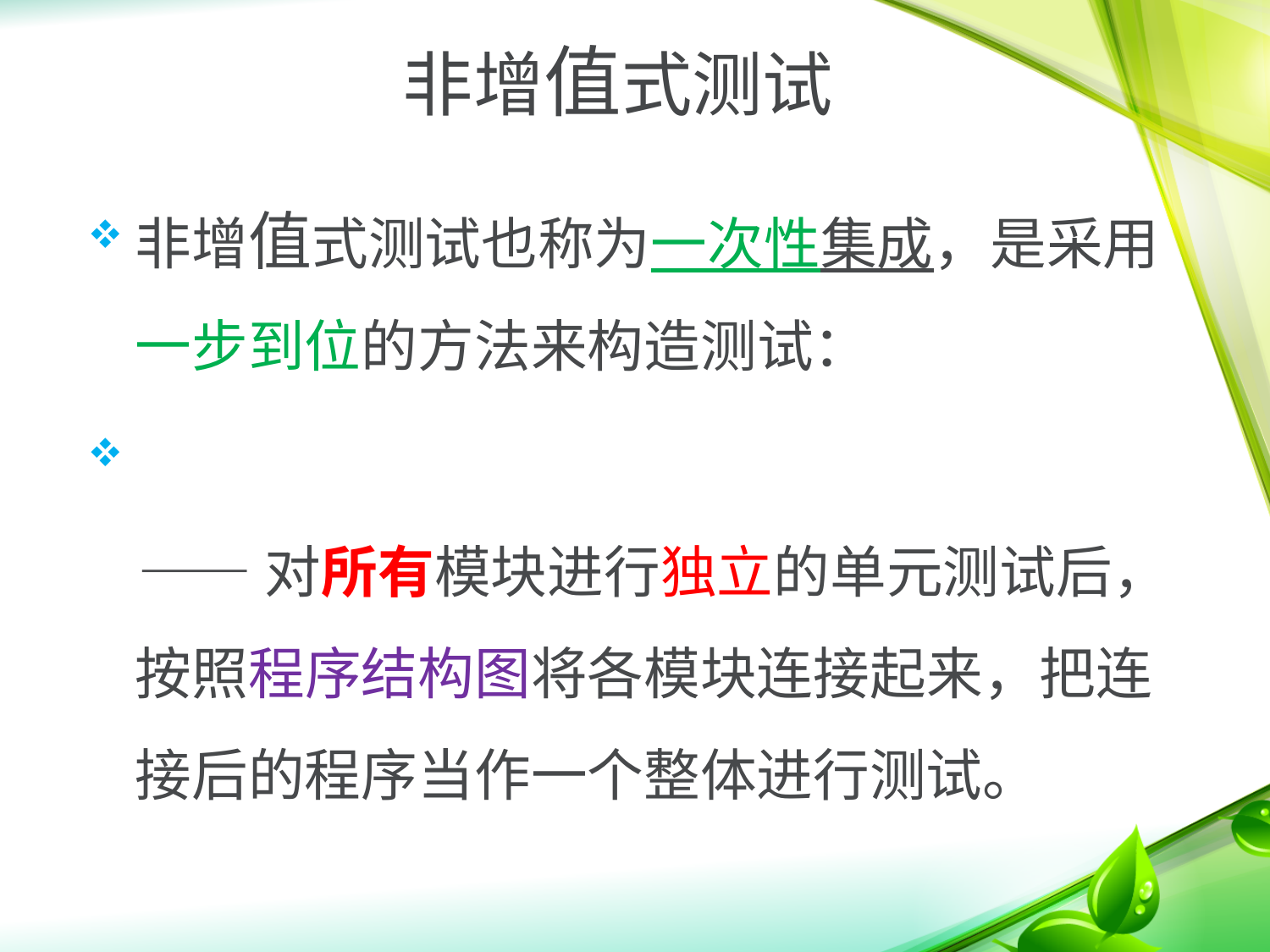

非增值式测试
非增值式测试也称为一次性集成，是采用一步到位的方法来构造测试：

    ——对所有模块进行独立的单元测试后，按照程序结构图将各模块连接起来，把连接后的程序当作一个整体进行测试。